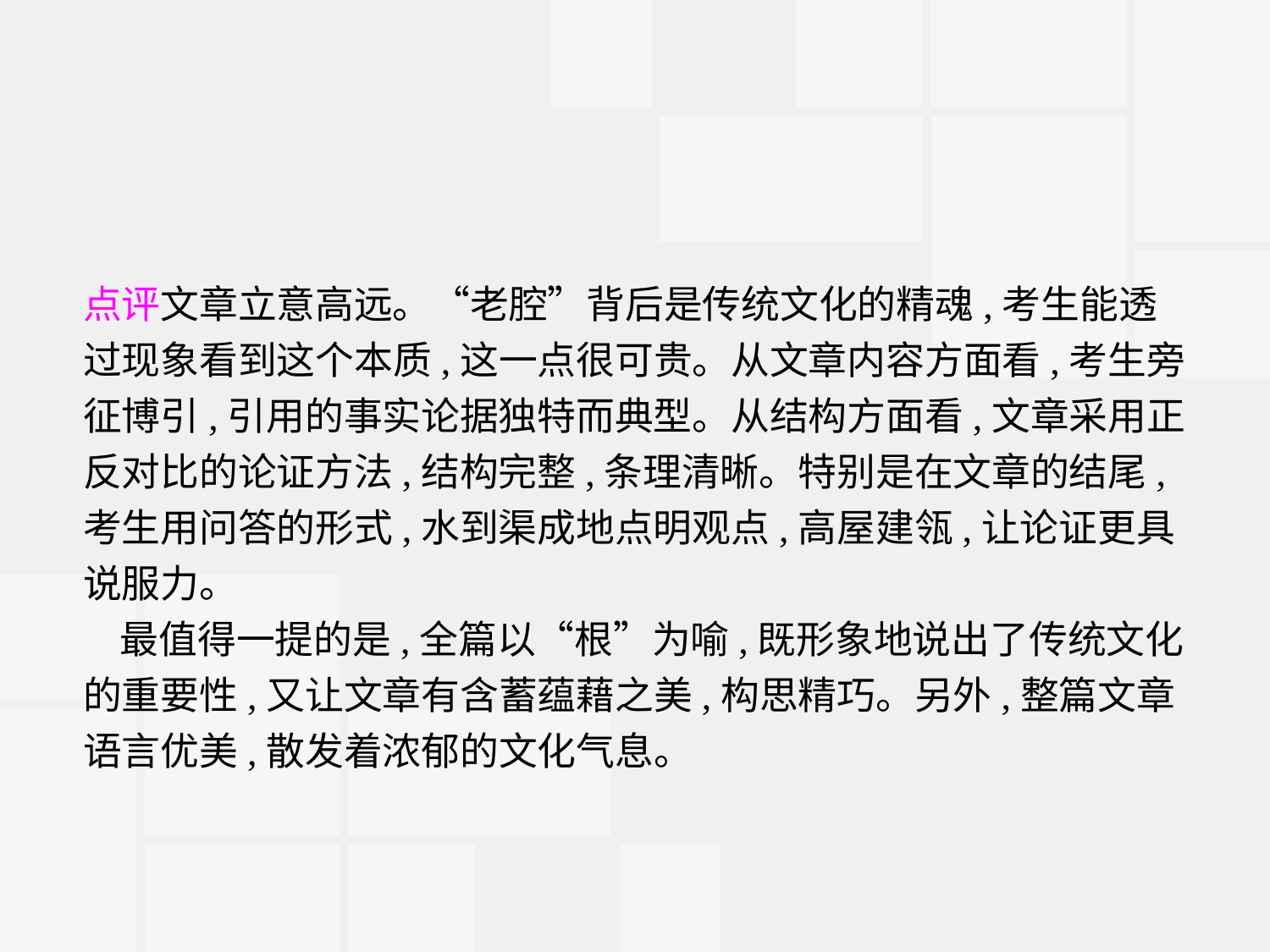

点评文章立意高远。“老腔”背后是传统文化的精魂,考生能透过现象看到这个本质,这一点很可贵。从文章内容方面看,考生旁征博引,引用的事实论据独特而典型。从结构方面看,文章采用正反对比的论证方法,结构完整,条理清晰。特别是在文章的结尾,考生用问答的形式,水到渠成地点明观点,高屋建瓴,让论证更具说服力。
最值得一提的是,全篇以“根”为喻,既形象地说出了传统文化的重要性,又让文章有含蓄蕴藉之美,构思精巧。另外,整篇文章语言优美,散发着浓郁的文化气息。